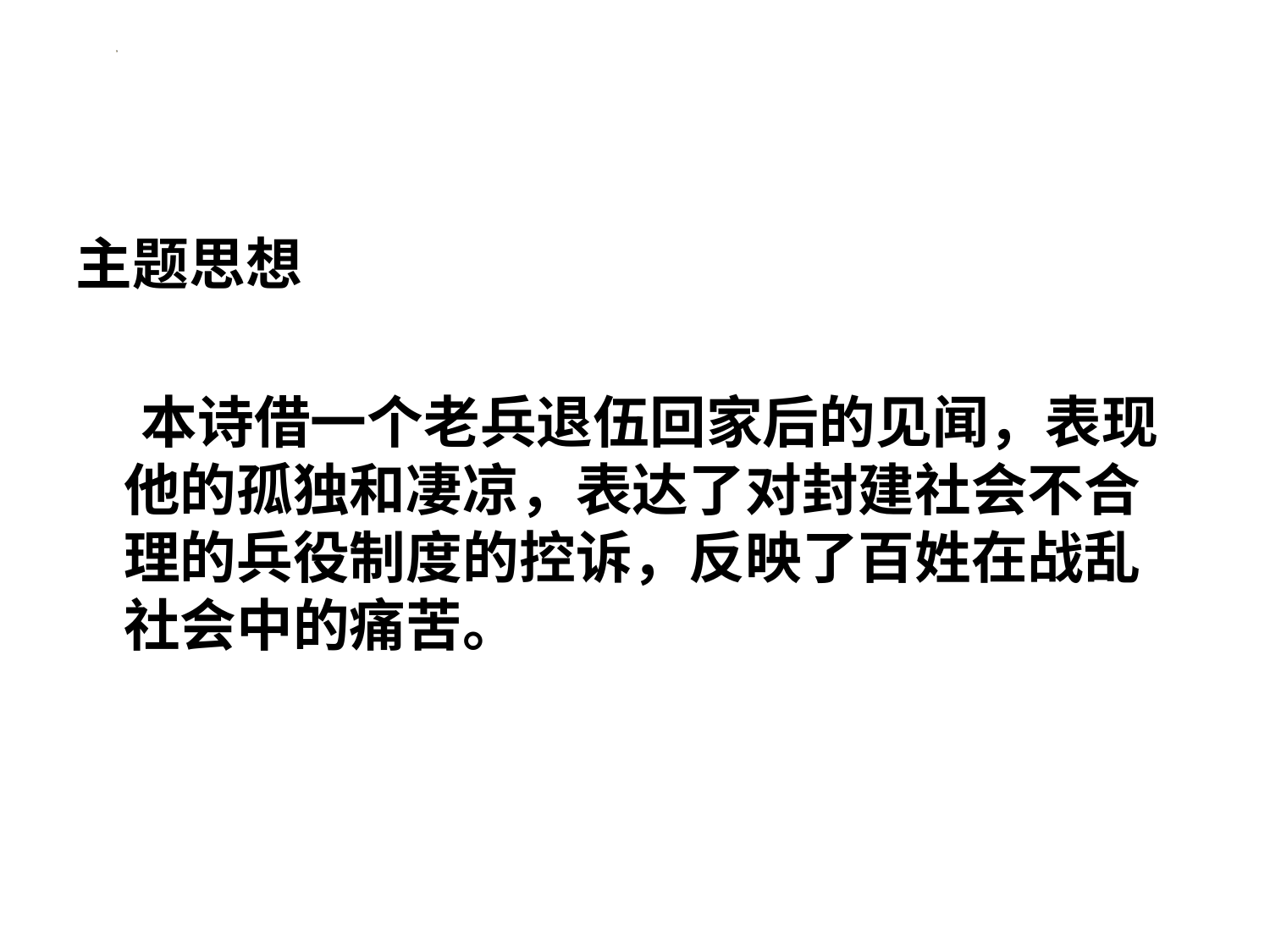

主题思想

    本诗借一个老兵退伍回家后的见闻，表现他的孤独和凄凉，表达了对封建社会不合理的兵役制度的控诉，反映了百姓在战乱社会中的痛苦。